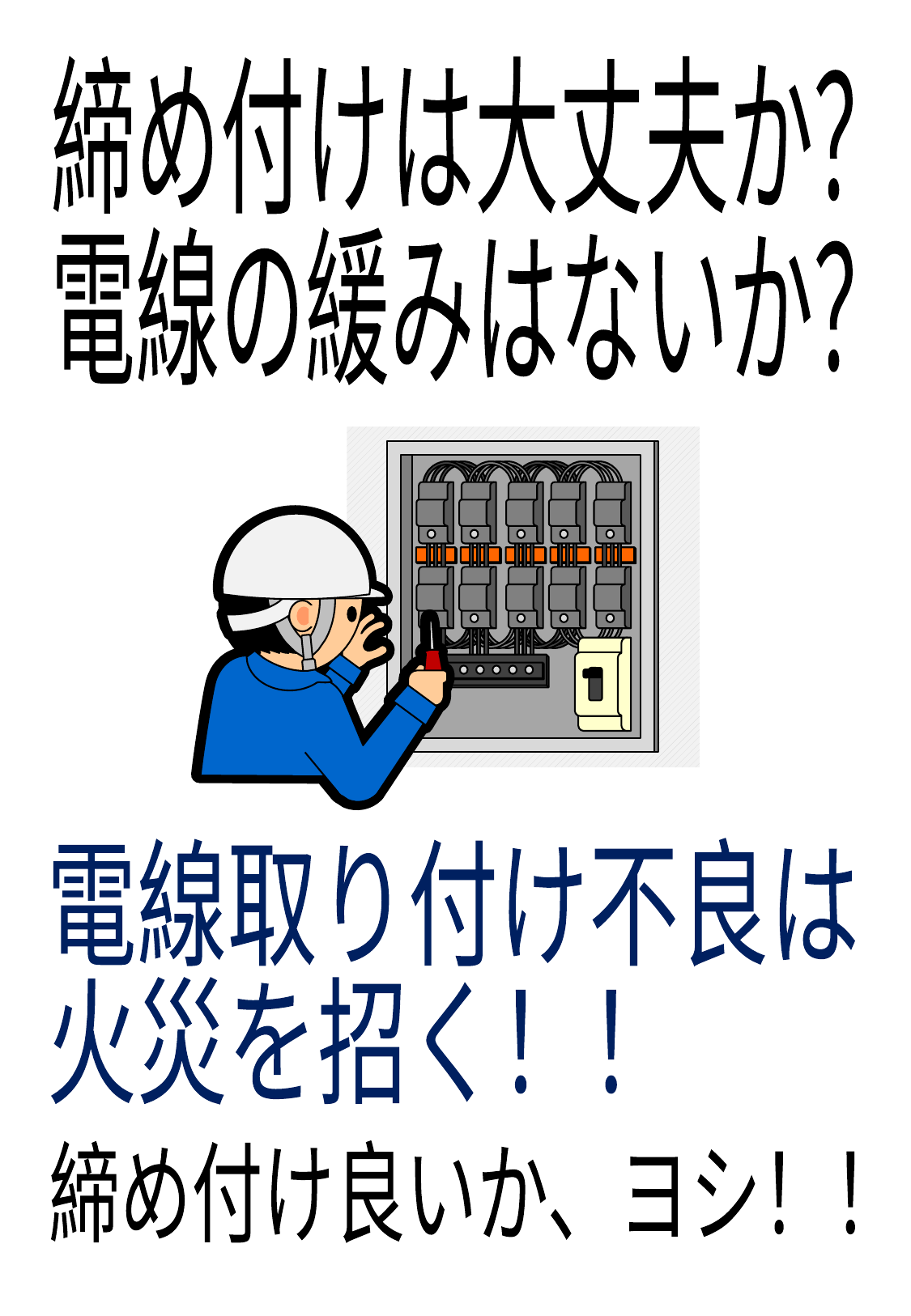

締め付けは大丈夫か？
電線の緩みはないか？

電線取り付け不良は
火災を招く！！
締め付け良いか、ヨシ！！